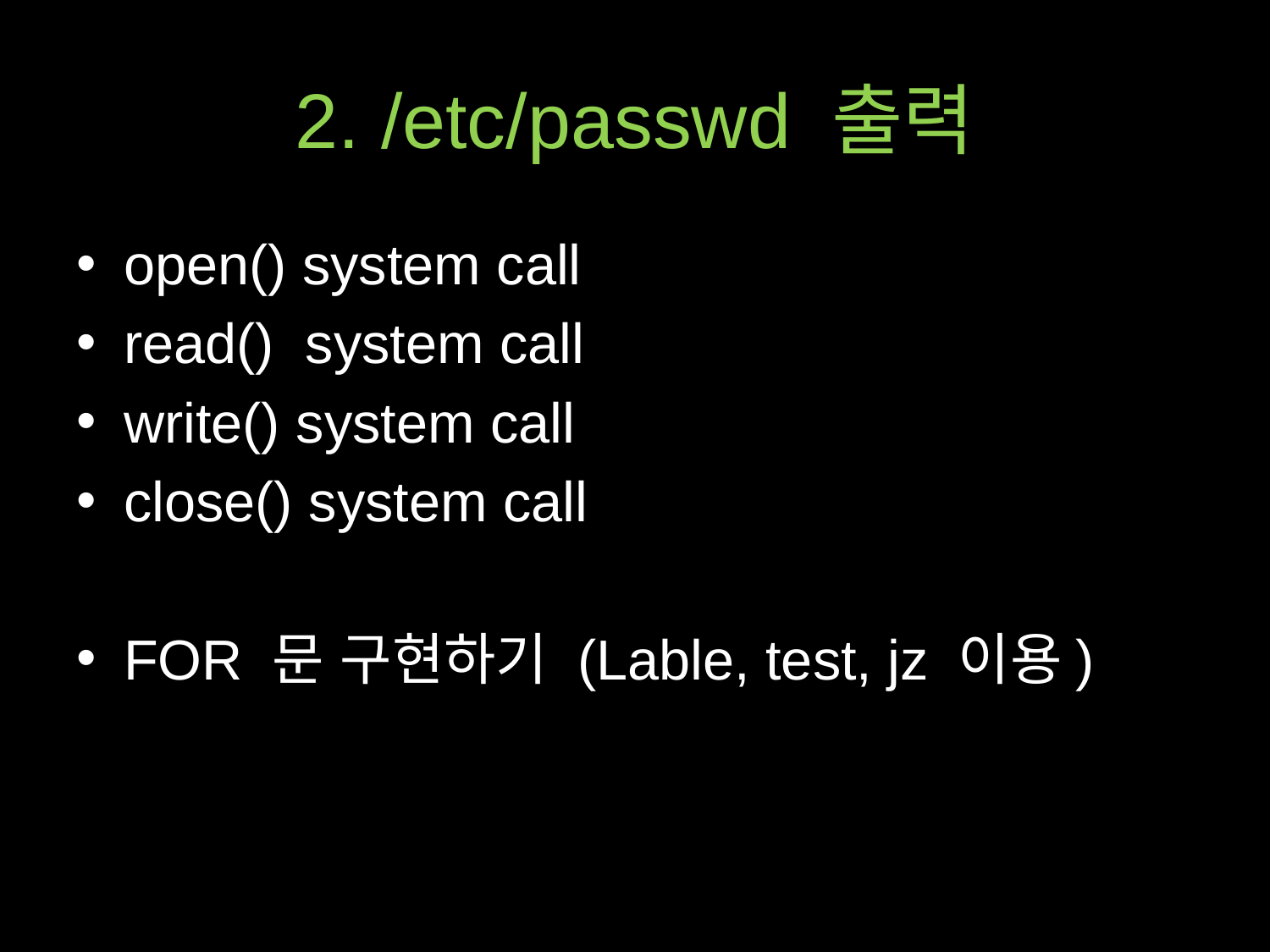

# 2. /etc/passwd 출력
open() system call
read()  system call
write() system call
close() system call

FOR 문 구현하기 (Lable, test, jz 이용)